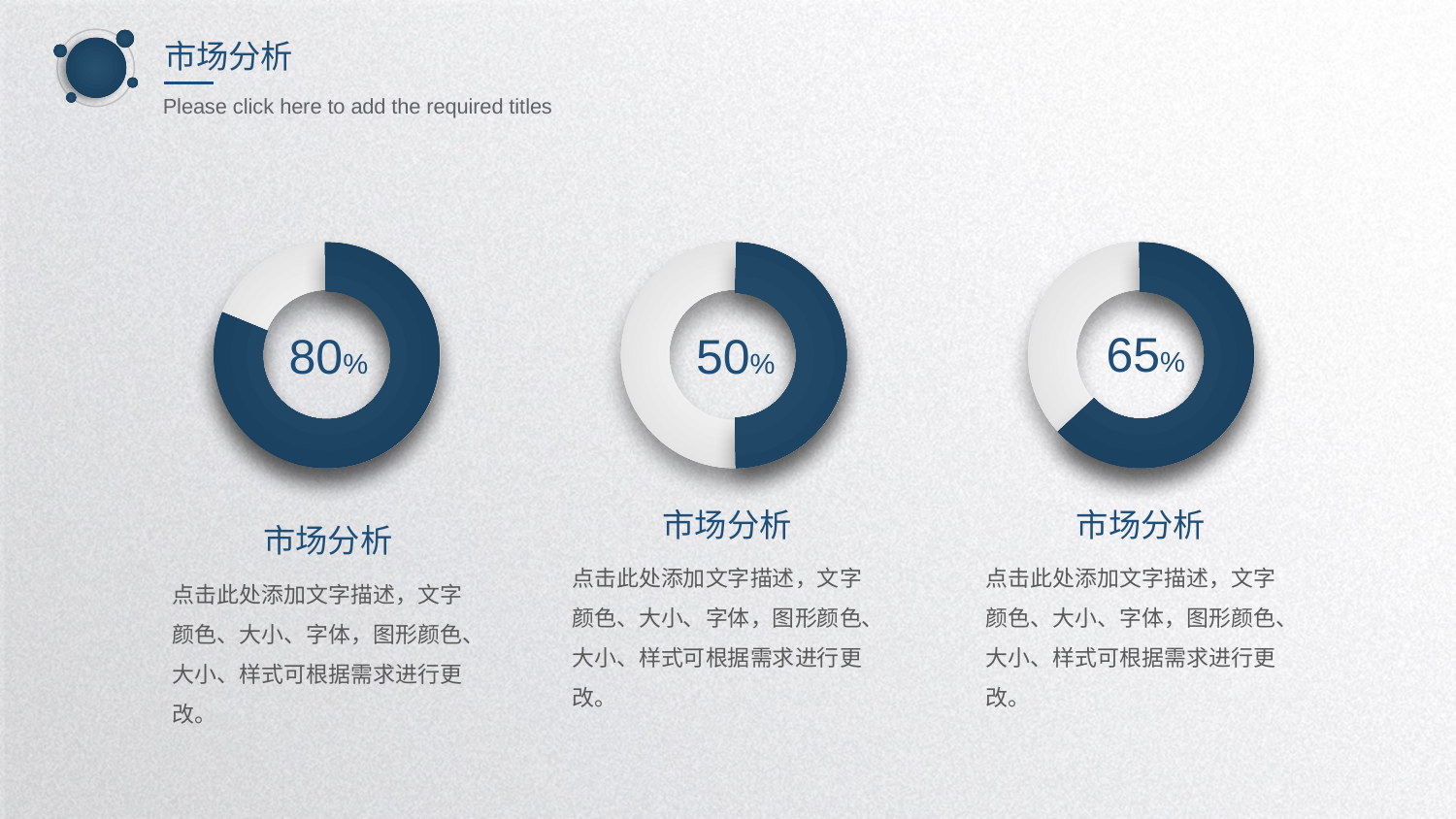

市场分析
Please click here to add the required titles

80%

50%

65%
市场分析
市场分析
市场分析
点击此处添加文字描述，文字颜色、大小、字体，图形颜色、大小、样式可根据需求进行更改。
点击此处添加文字描述，文字颜色、大小、字体，图形颜色、大小、样式可根据需求进行更改。
点击此处添加文字描述，文字颜色、大小、字体，图形颜色、大小、样式可根据需求进行更改。